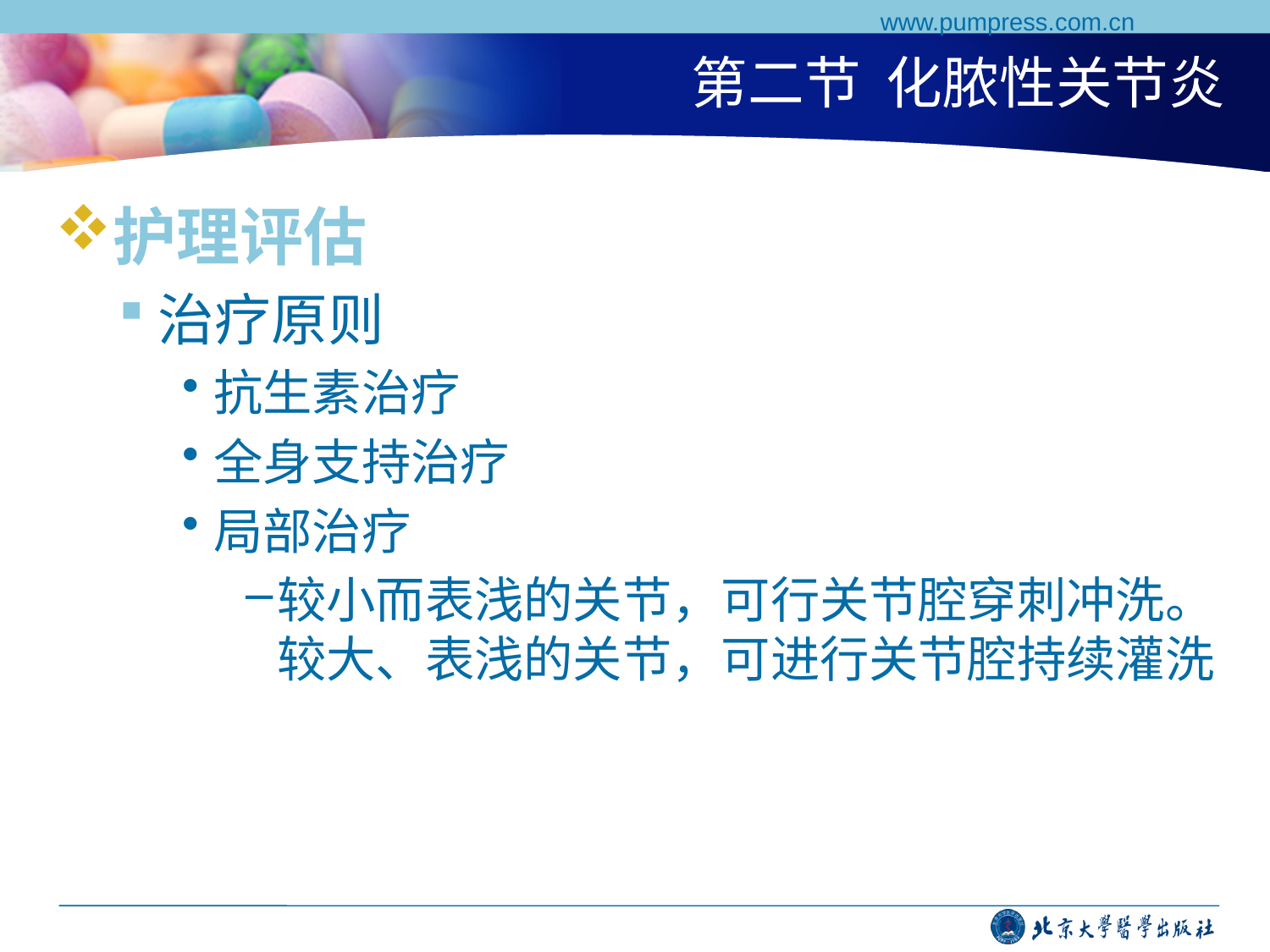

www.pumpress.com.cn
# 第二节  化脓性关节炎
护理评估
治疗原则
抗生素治疗
全身支持治疗
局部治疗
较小而表浅的关节，可行关节腔穿刺冲洗。较大、表浅的关节，可进行关节腔持续灌洗